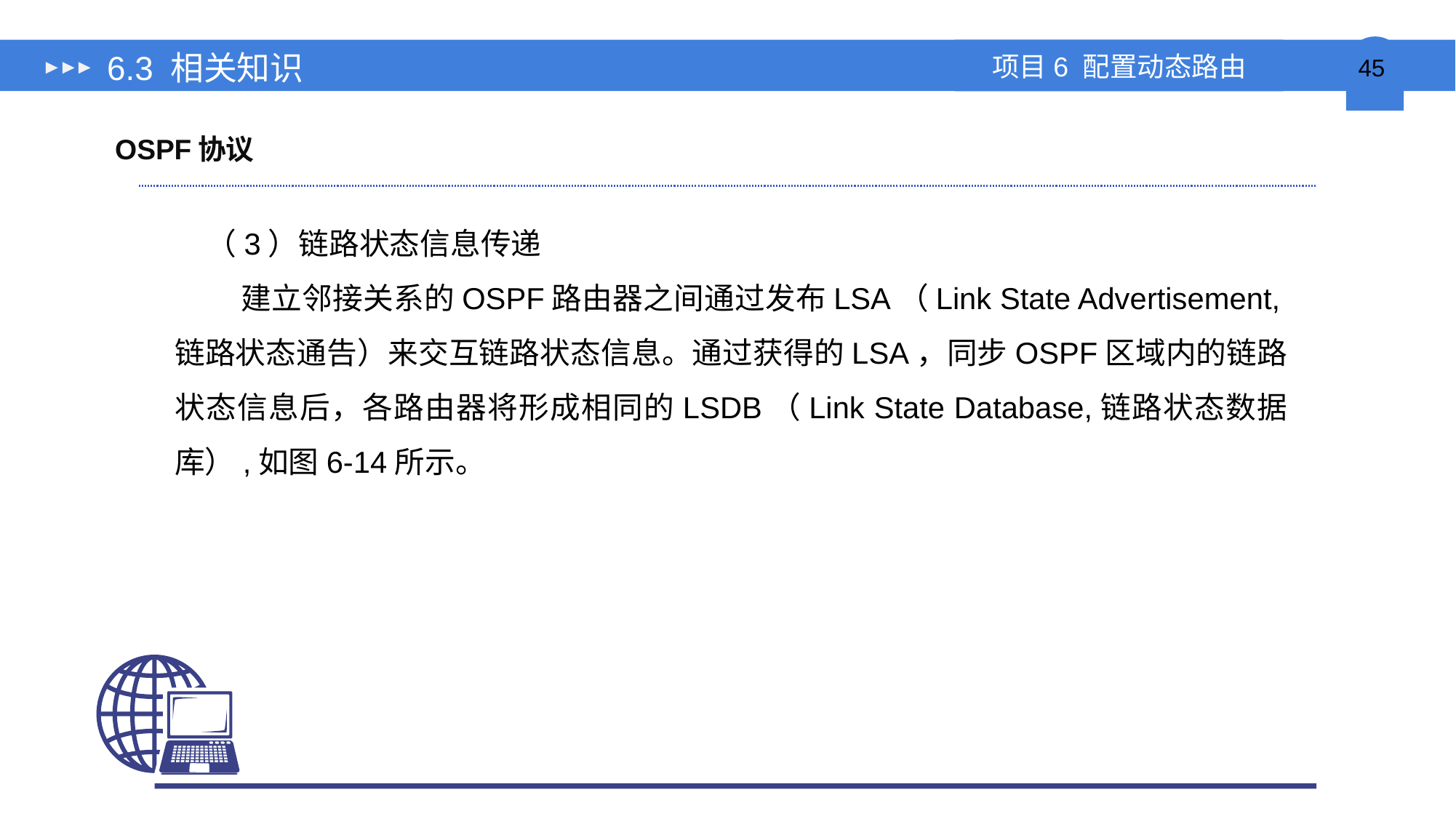

# 6.3 相关知识
OSPF协议

（3）链路状态信息传递
    建立邻接关系的OSPF路由器之间通过发布LSA（Link State Advertisement,链路状态通告）来交互链路状态信息。通过获得的LSA，同步OSPF区域内的链路状态信息后，各路由器将形成相同的LSDB（Link State Database,链路状态数据库）,如图6-14所示。